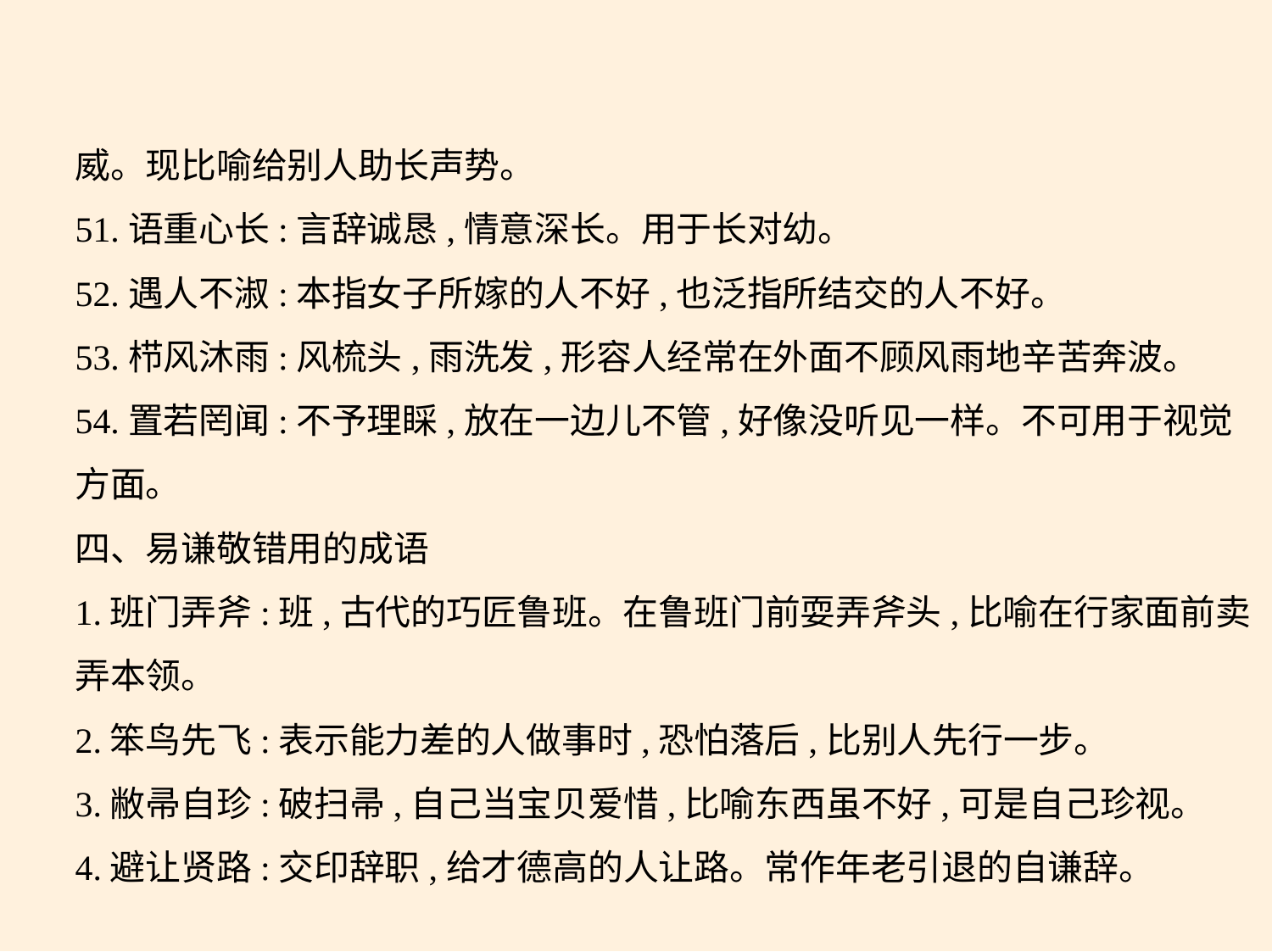

威。现比喻给别人助长声势。
51.语重心长:言辞诚恳,情意深长。用于长对幼。
52.遇人不淑:本指女子所嫁的人不好,也泛指所结交的人不好。
53.栉风沐雨:风梳头,雨洗发,形容人经常在外面不顾风雨地辛苦奔波。
54.置若罔闻:不予理睬,放在一边儿不管,好像没听见一样。不可用于视觉
方面。
四、易谦敬错用的成语
1.班门弄斧:班,古代的巧匠鲁班。在鲁班门前耍弄斧头,比喻在行家面前卖
弄本领。
2.笨鸟先飞:表示能力差的人做事时,恐怕落后,比别人先行一步。
3.敝帚自珍:破扫帚,自己当宝贝爱惜,比喻东西虽不好,可是自己珍视。
4.避让贤路:交印辞职,给才德高的人让路。常作年老引退的自谦辞。